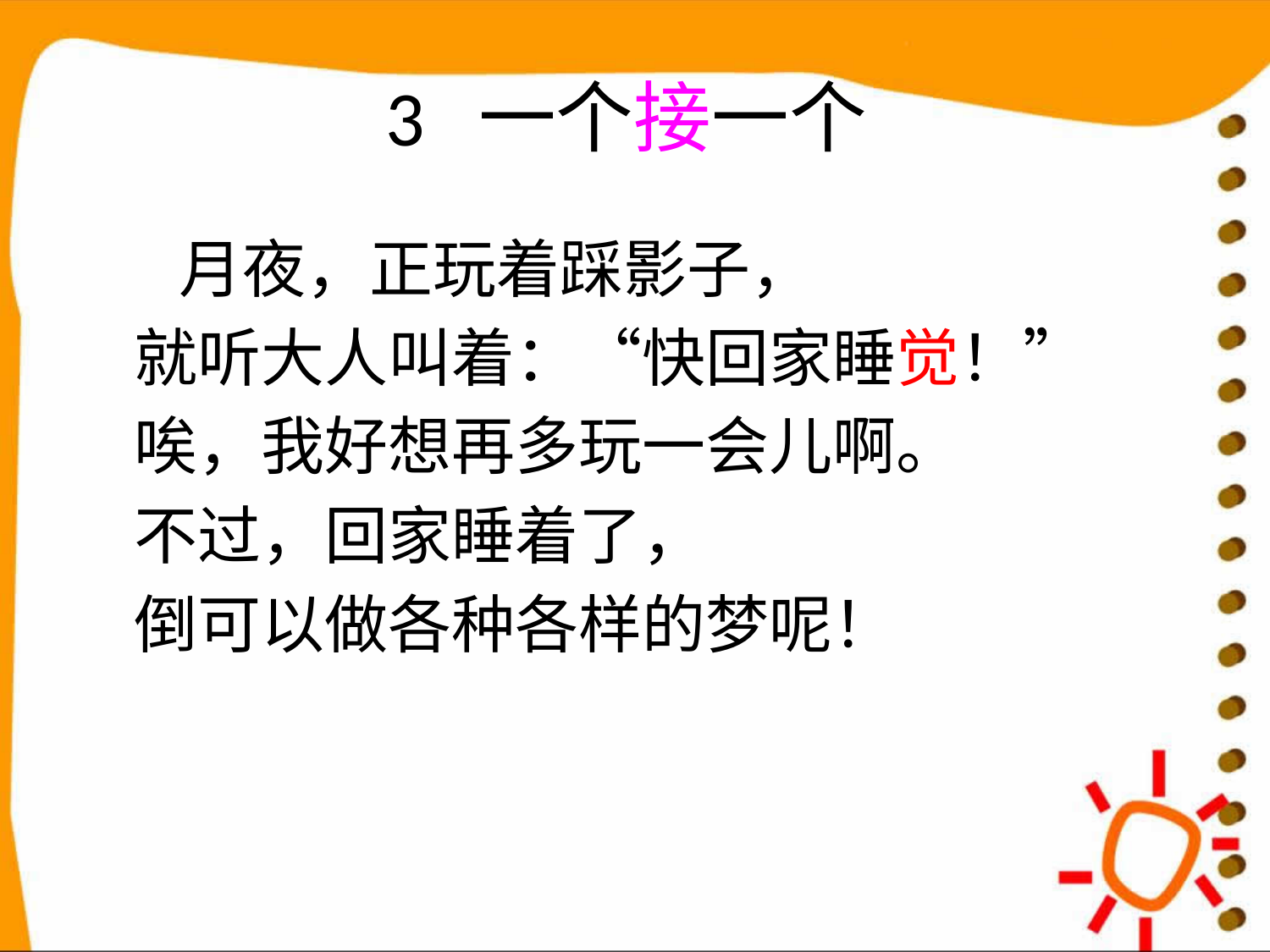

# 3  一个接一个
       月夜，正玩着踩影子，
   就听大人叫着：“快回家睡觉！”
   唉，我好想再多玩一会儿啊。
   不过，回家睡着了，
   倒可以做各种各样的梦呢！